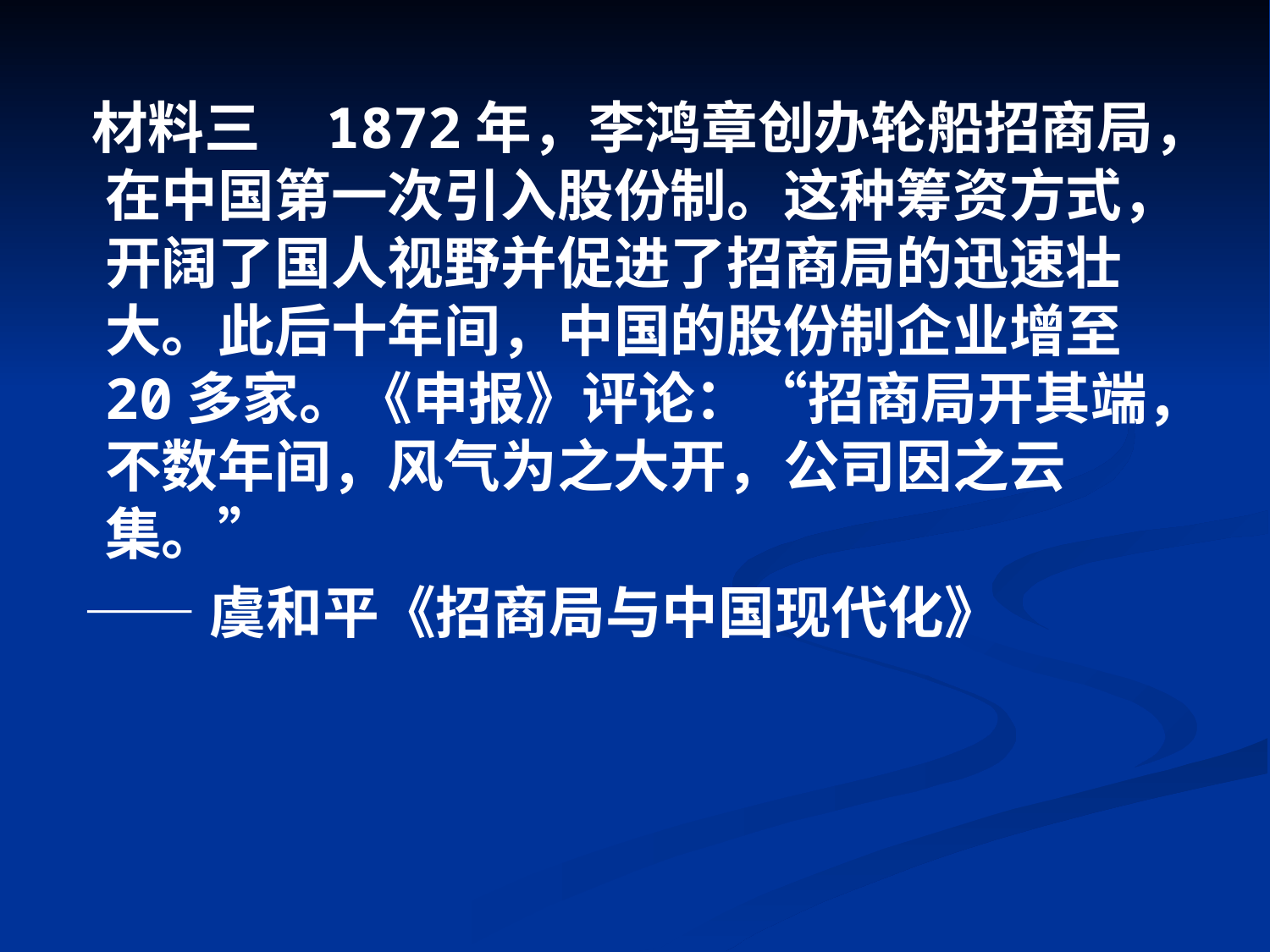

材料三    1872年，李鸿章创办轮船招商局，在中国第一次引入股份制。这种筹资方式，开阔了国人视野并促进了招商局的迅速壮大。此后十年间，中国的股份制企业增至20多家。《申报》评论：“招商局开其端，不数年间，风气为之大开，公司因之云集。”
  ——虞和平《招商局与中国现代化》